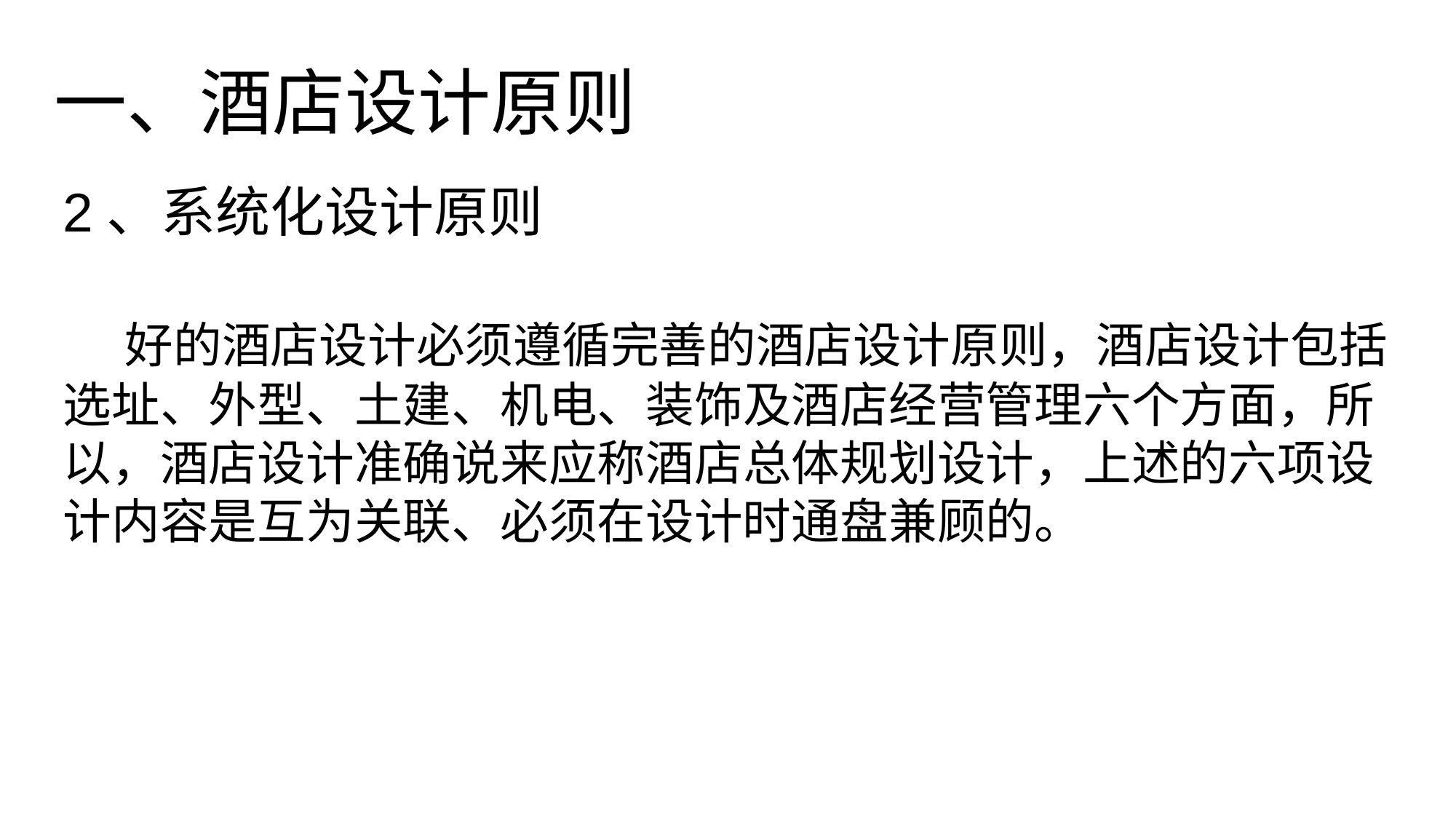

一、酒店设计原则
2、系统化设计原则

    好的酒店设计必须遵循完善的酒店设计原则，酒店设计包括选址、外型、土建、机电、装饰及酒店经营管理六个方面，所以，酒店设计准确说来应称酒店总体规划设计，上述的六项设计内容是互为关联、必须在设计时通盘兼顾的。